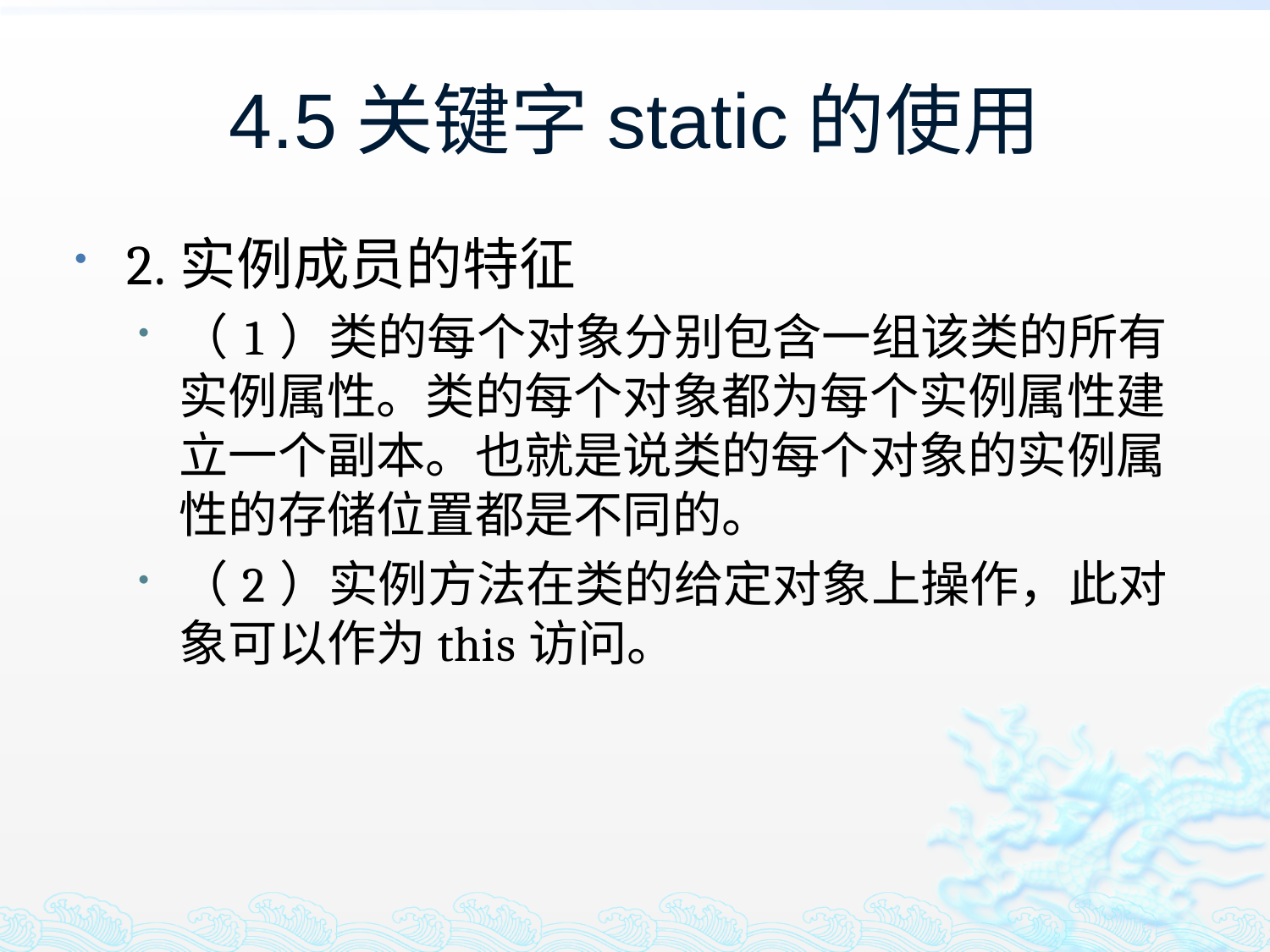

# 4.5关键字static的使用
2.实例成员的特征
（1）类的每个对象分别包含一组该类的所有实例属性。类的每个对象都为每个实例属性建立一个副本。也就是说类的每个对象的实例属性的存储位置都是不同的。
（2）实例方法在类的给定对象上操作，此对象可以作为this访问。